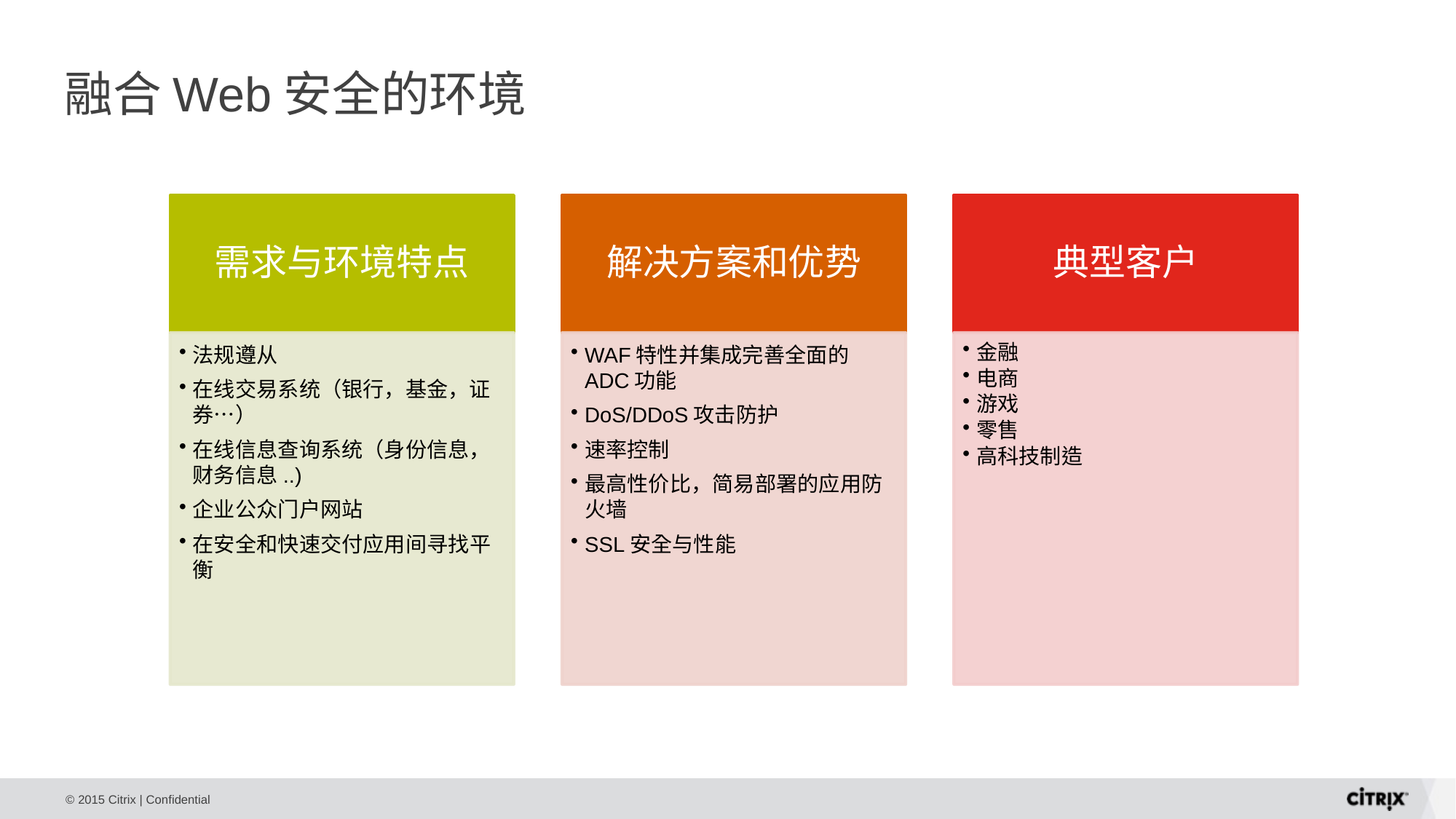

# 融合Web安全的环境
需求与环境特点
法规遵从
在线交易系统（银行，基金，证券…）
在线信息查询系统（身份信息，财务信息..)
企业公众门户网站
在安全和快速交付应用间寻找平衡
解决方案和优势
WAF特性并集成完善全面的ADC功能
DoS/DDoS攻击防护
速率控制
最高性价比，简易部署的应用防火墙
SSL安全与性能
典型客户
金融
电商
游戏
零售
高科技制造